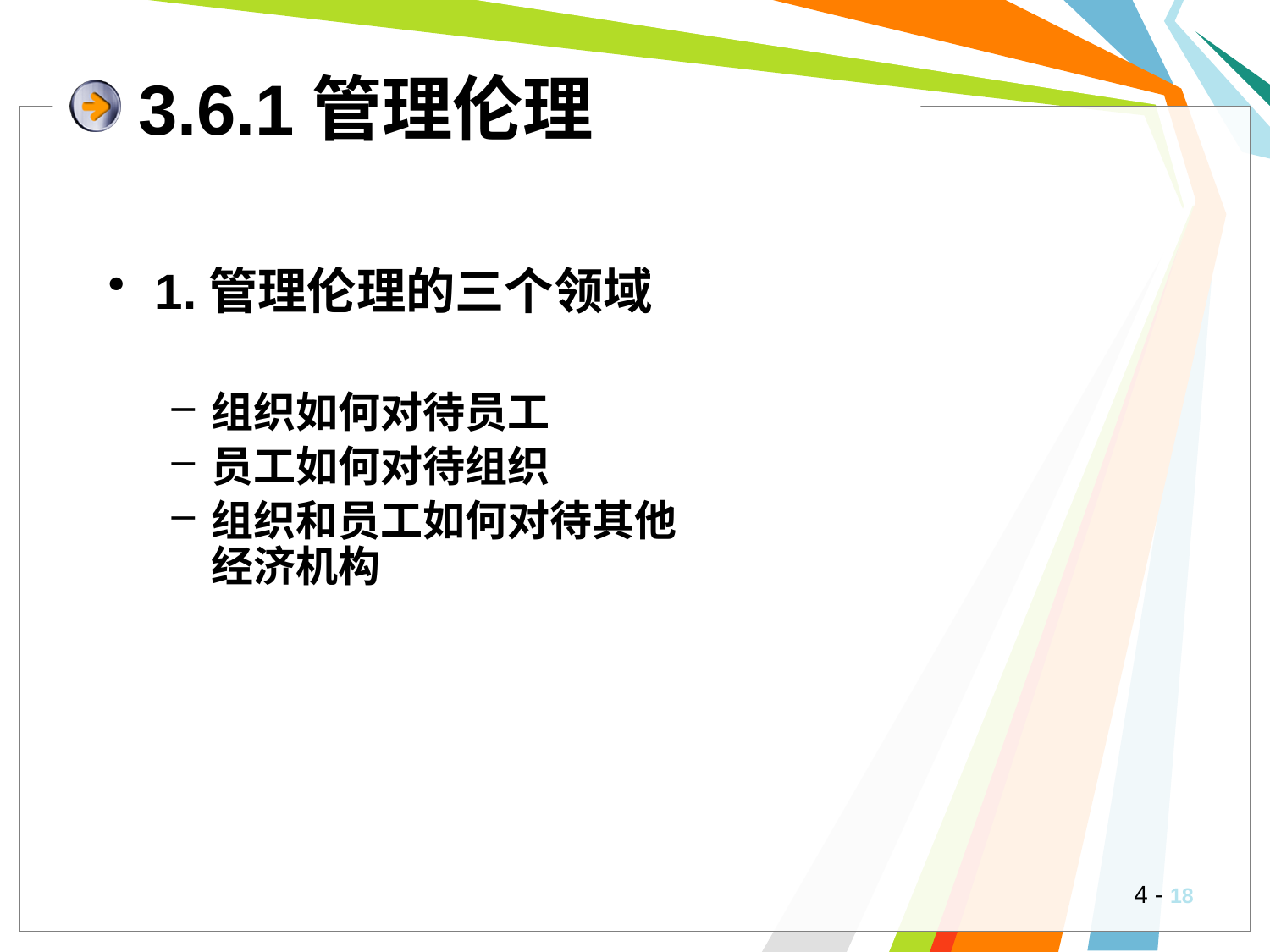

# 3.6.1管理伦理

1.管理伦理的三个领域

组织如何对待员工
员工如何对待组织
组织和员工如何对待其他经济机构
4 - 18